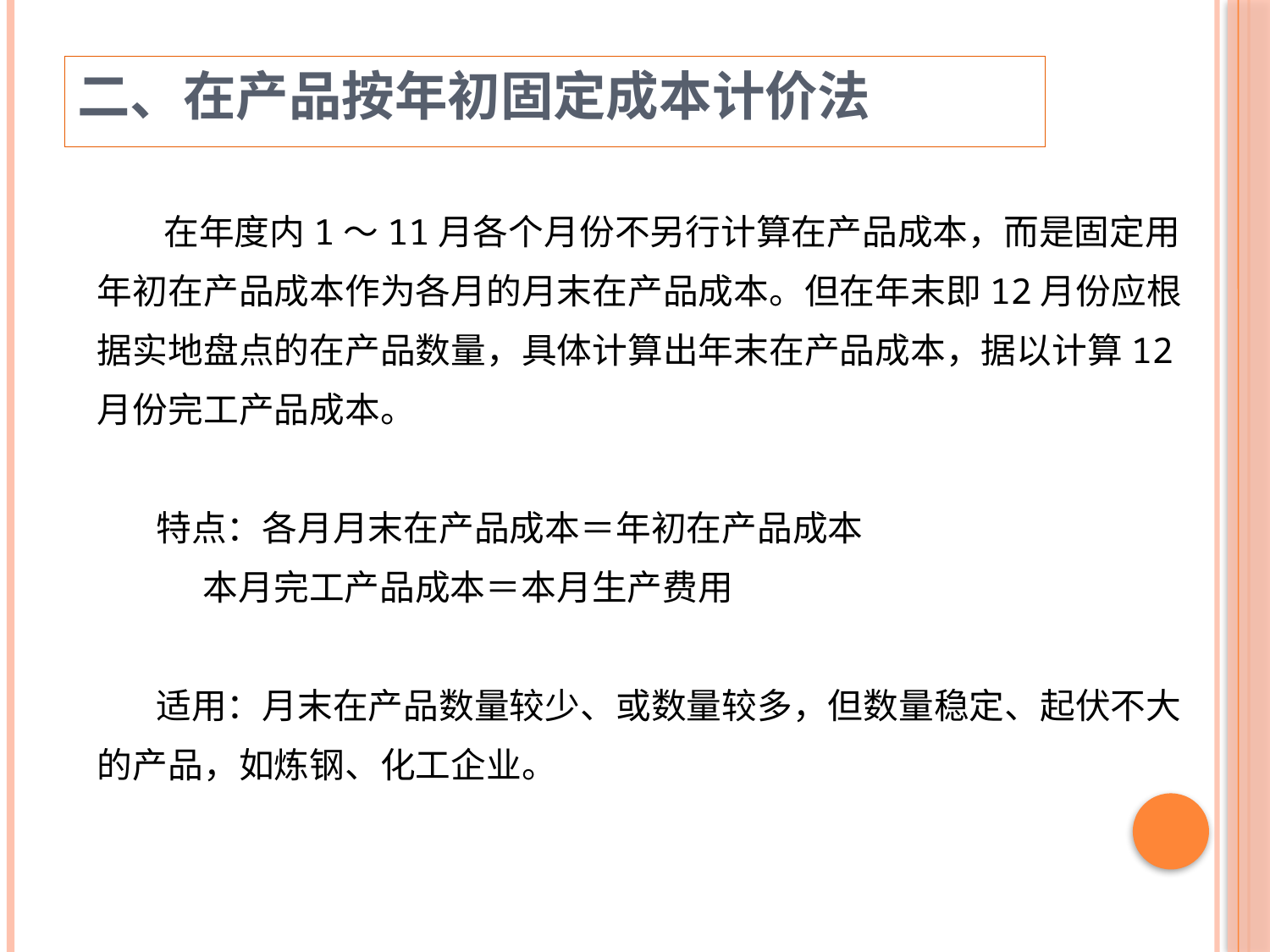

二、在产品按年初固定成本计价法
  在年度内1～11月各个月份不另行计算在产品成本，而是固定用年初在产品成本作为各月的月末在产品成本。但在年末即12月份应根据实地盘点的在产品数量，具体计算出年末在产品成本，据以计算12月份完工产品成本。

 特点：各月月末在产品成本＝年初在产品成本
       本月完工产品成本＝本月生产费用

 适用：月末在产品数量较少、或数量较多，但数量稳定、起伏不大的产品，如炼钢、化工企业。